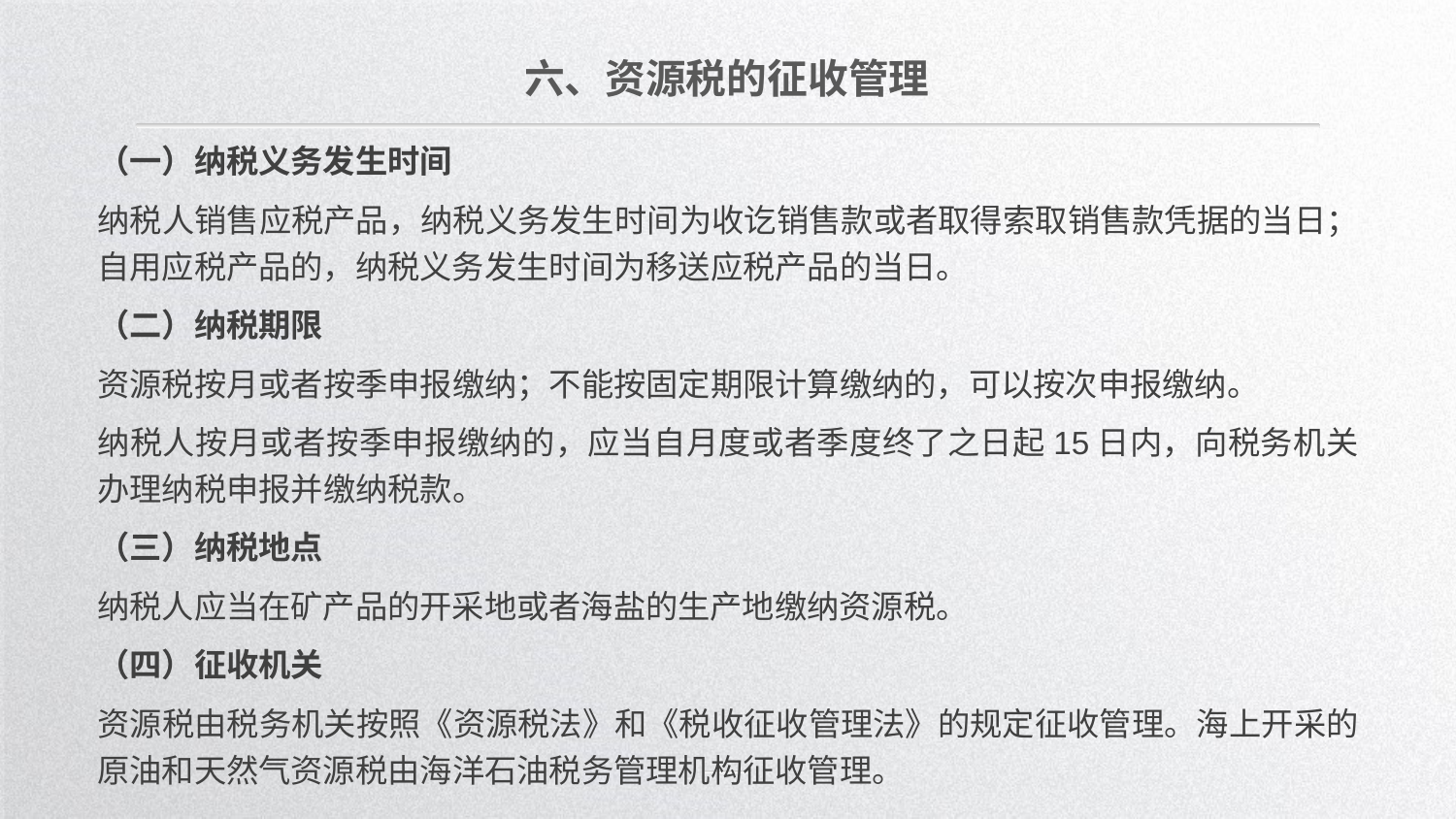

六、资源税的征收管理
（一）纳税义务发生时间
纳税人销售应税产品，纳税义务发生时间为收讫销售款或者取得索取销售款凭据的当日；自用应税产品的，纳税义务发生时间为移送应税产品的当日。
（二）纳税期限
资源税按月或者按季申报缴纳；不能按固定期限计算缴纳的，可以按次申报缴纳。
纳税人按月或者按季申报缴纳的，应当自月度或者季度终了之日起15日内，向税务机关办理纳税申报并缴纳税款。
（三）纳税地点
纳税人应当在矿产品的开采地或者海盐的生产地缴纳资源税。
（四）征收机关
资源税由税务机关按照《资源税法》和《税收征收管理法》的规定征收管理。海上开采的原油和天然气资源税由海洋石油税务管理机构征收管理。